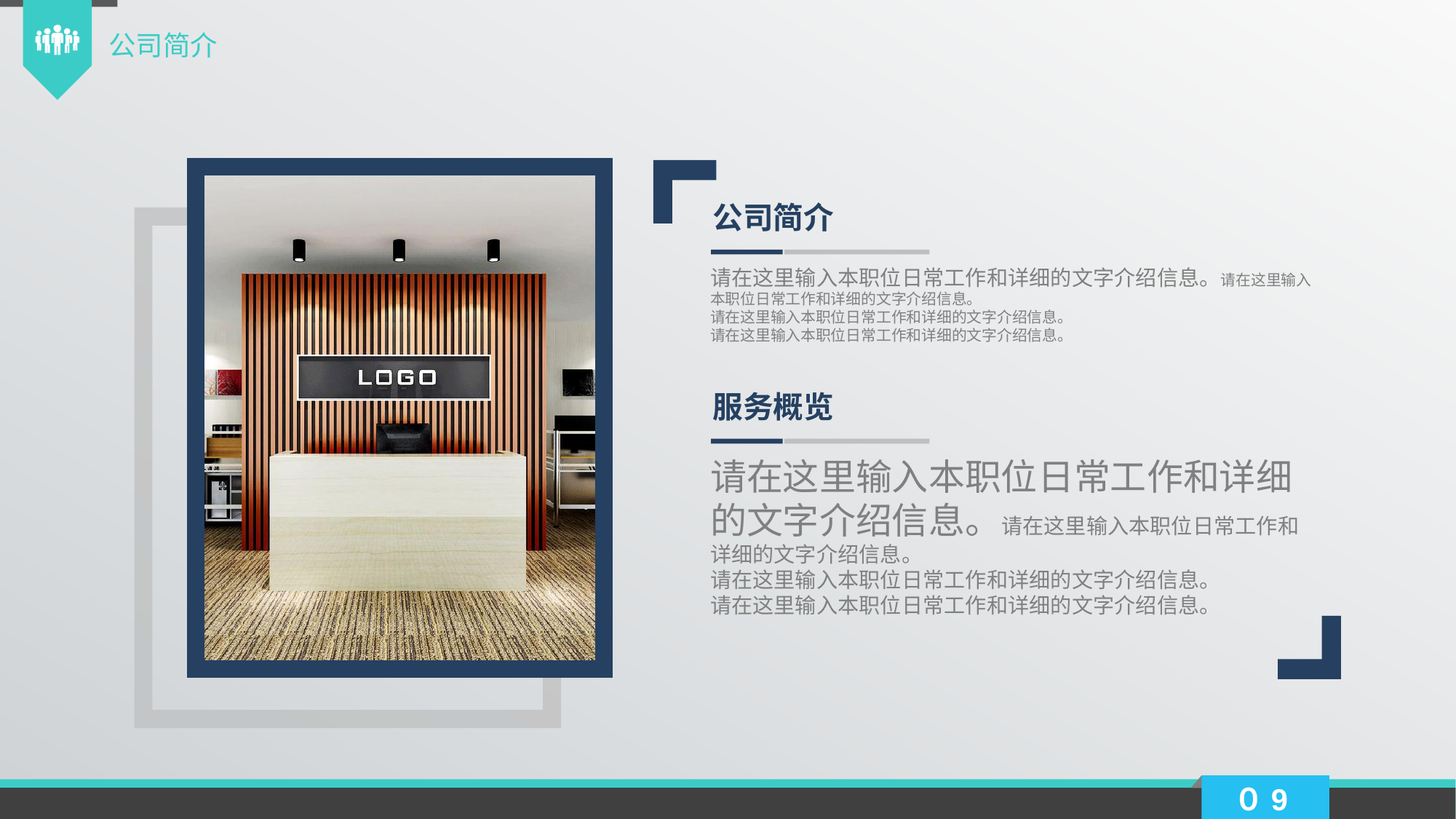

公司简介

公司简介

请在这里输入本职位日常工作和详细的文字介绍信息。请在这里输入本职位日常工作和详细的文字介绍信息。
请在这里输入本职位日常工作和详细的文字介绍信息。
请在这里输入本职位日常工作和详细的文字介绍信息。

服务概览

请在这里输入本职位日常工作和详细的文字介绍信息。请在这里输入本职位日常工作和详细的文字介绍信息。
请在这里输入本职位日常工作和详细的文字介绍信息。
请在这里输入本职位日常工作和详细的文字介绍信息。

０9

延时符